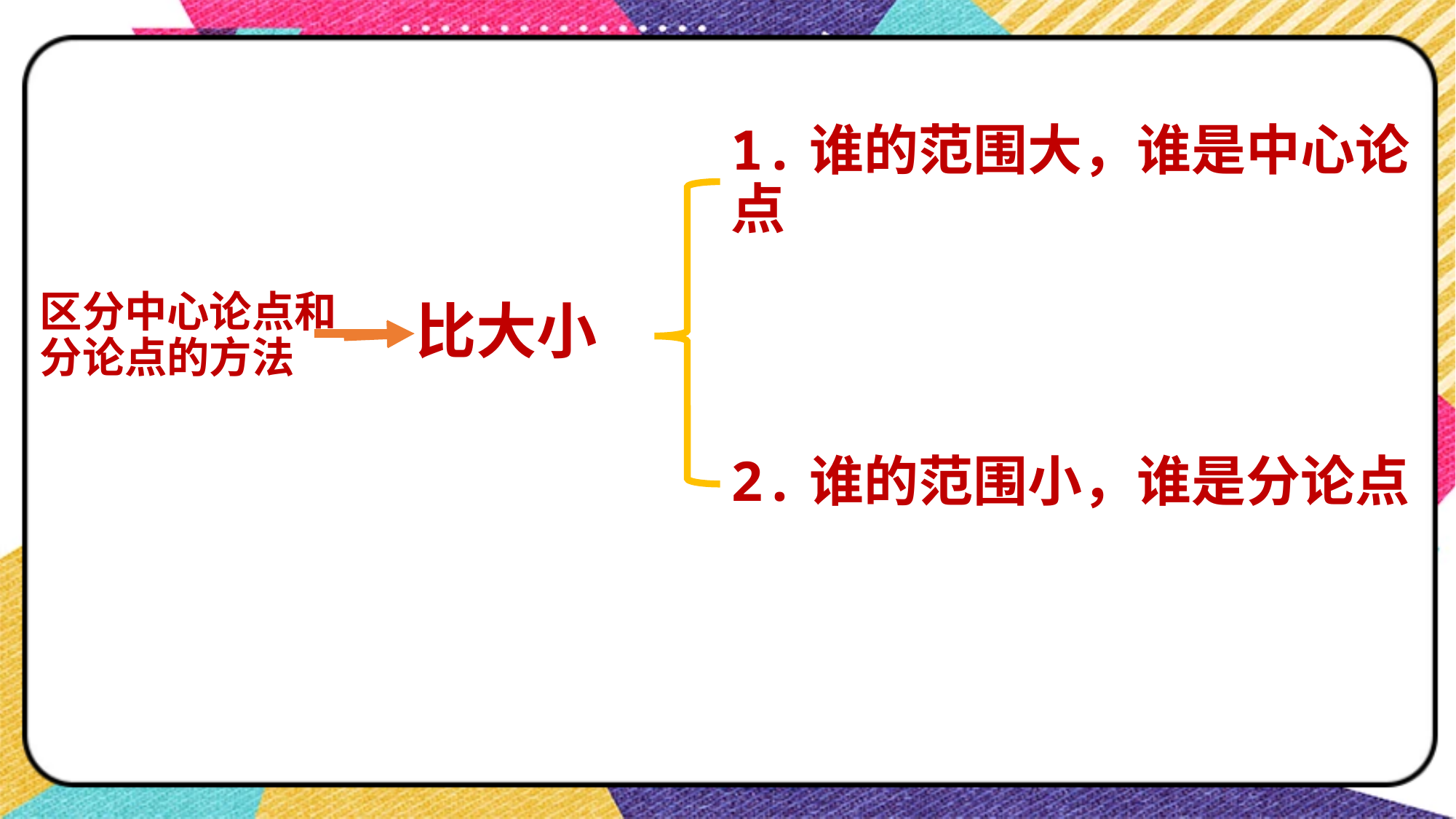

1.谁的范围大，谁是中心论点

比大小
# 区分中心论点和分论点的方法
2.谁的范围小，谁是分论点